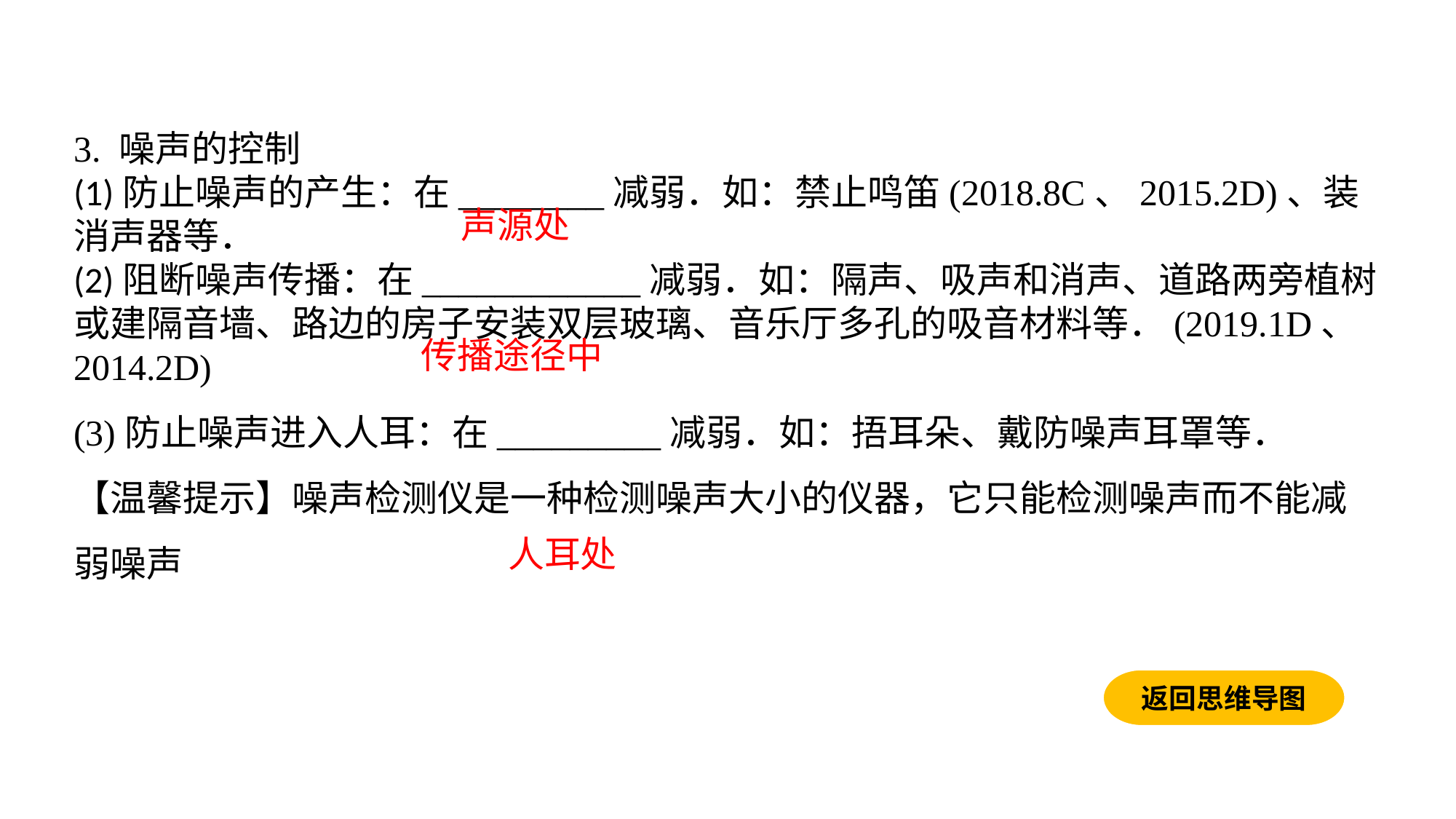

3. 噪声的控制(1)防止噪声的产生：在________减弱．如：禁止鸣笛(2018.8C、2015.2D)、装消声器等．(2)阻断噪声传播：在____________减弱．如：隔声、吸声和消声、道路两旁植树或建隔音墙、路边的房子安装双层玻璃、音乐厅多孔的吸音材料等．(2019.1D、2014.2D)(3)防止噪声进入人耳：在_________减弱．如：捂耳朵、戴防噪声耳罩等．
【温馨提示】噪声检测仪是一种检测噪声大小的仪器，它只能检测噪声而不能减弱噪声
声源处
传播途径中
人耳处
返回思维导图